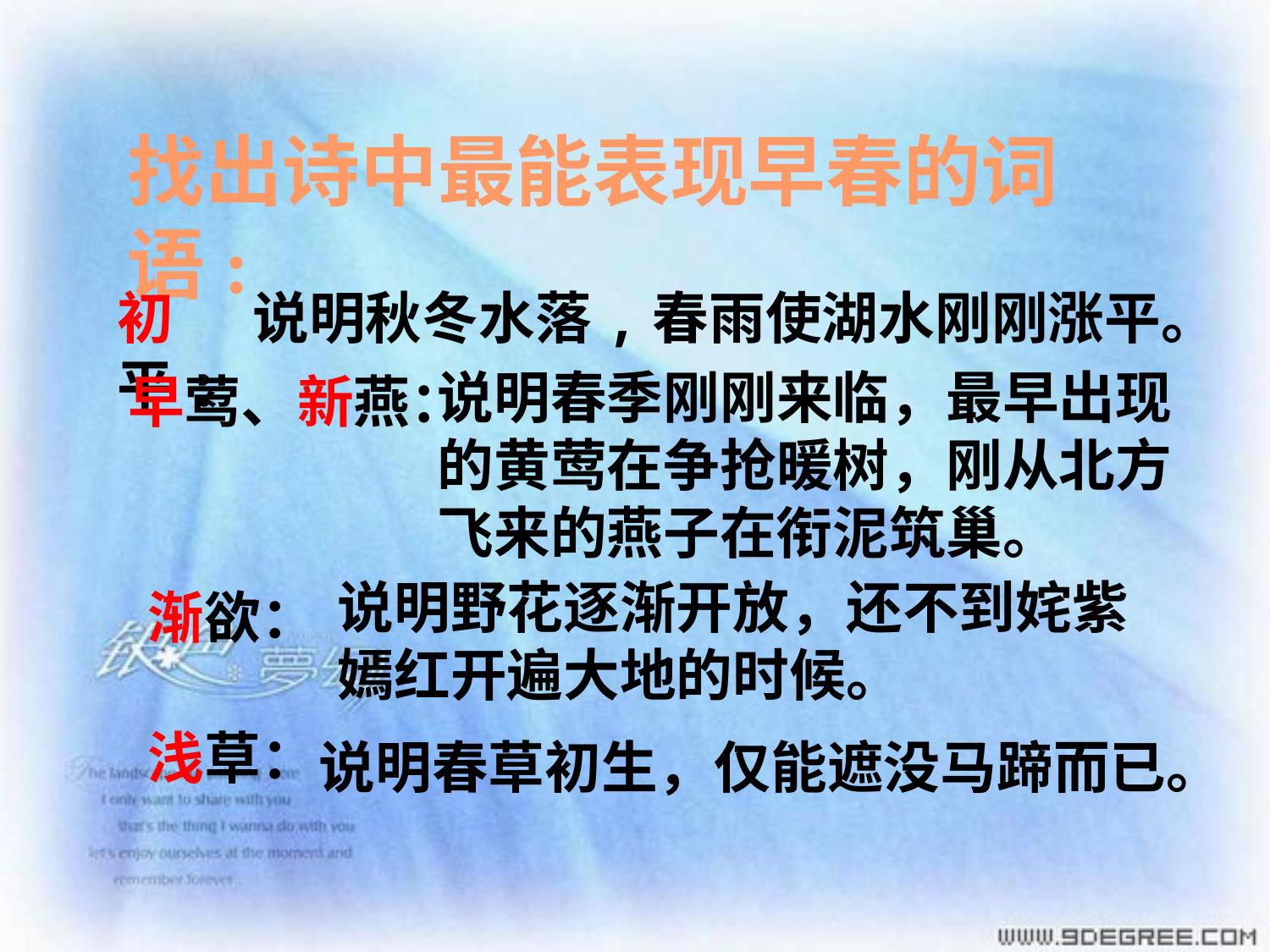

找出诗中最能表现早春的词语:
初平:
说明秋冬水落,春雨使湖水刚刚涨平。
说明春季刚刚来临，最早出现的黄莺在争抢暖树，刚从北方飞来的燕子在衔泥筑巢。

 早莺、新燕：
说明野花逐渐开放，还不到姹紫嫣红开遍大地的时候。
渐欲：
浅草：
说明春草初生，仅能遮没马蹄而已。